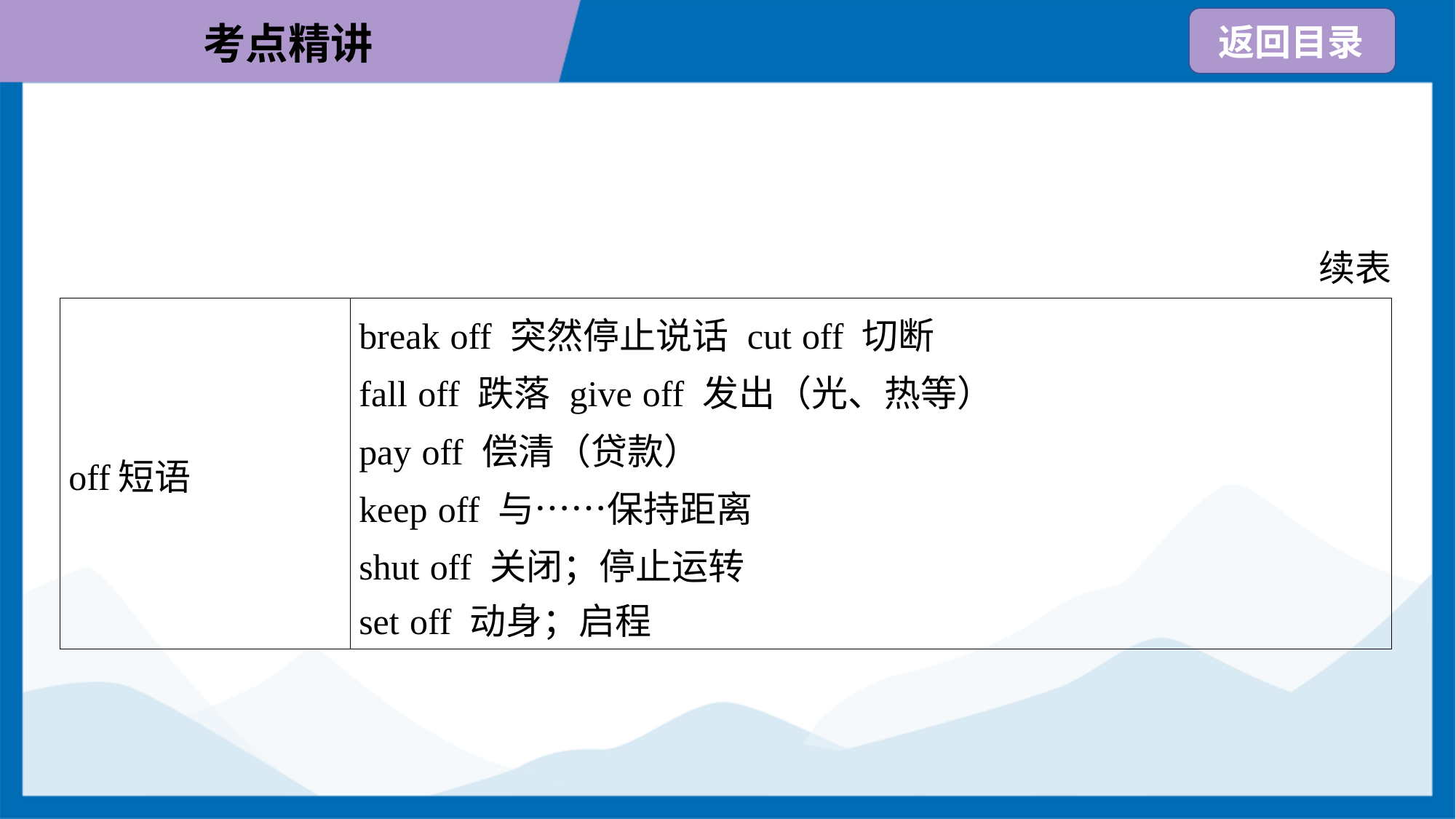

续表
| off短语 | break off 突然停止说话 cut off 切断 fall off 跌落 give off 发出（光、热等） pay off 偿清（贷款） keep off 与……保持距离 shut off 关闭；停止运转 set off 动身；启程 |
| --- | --- |